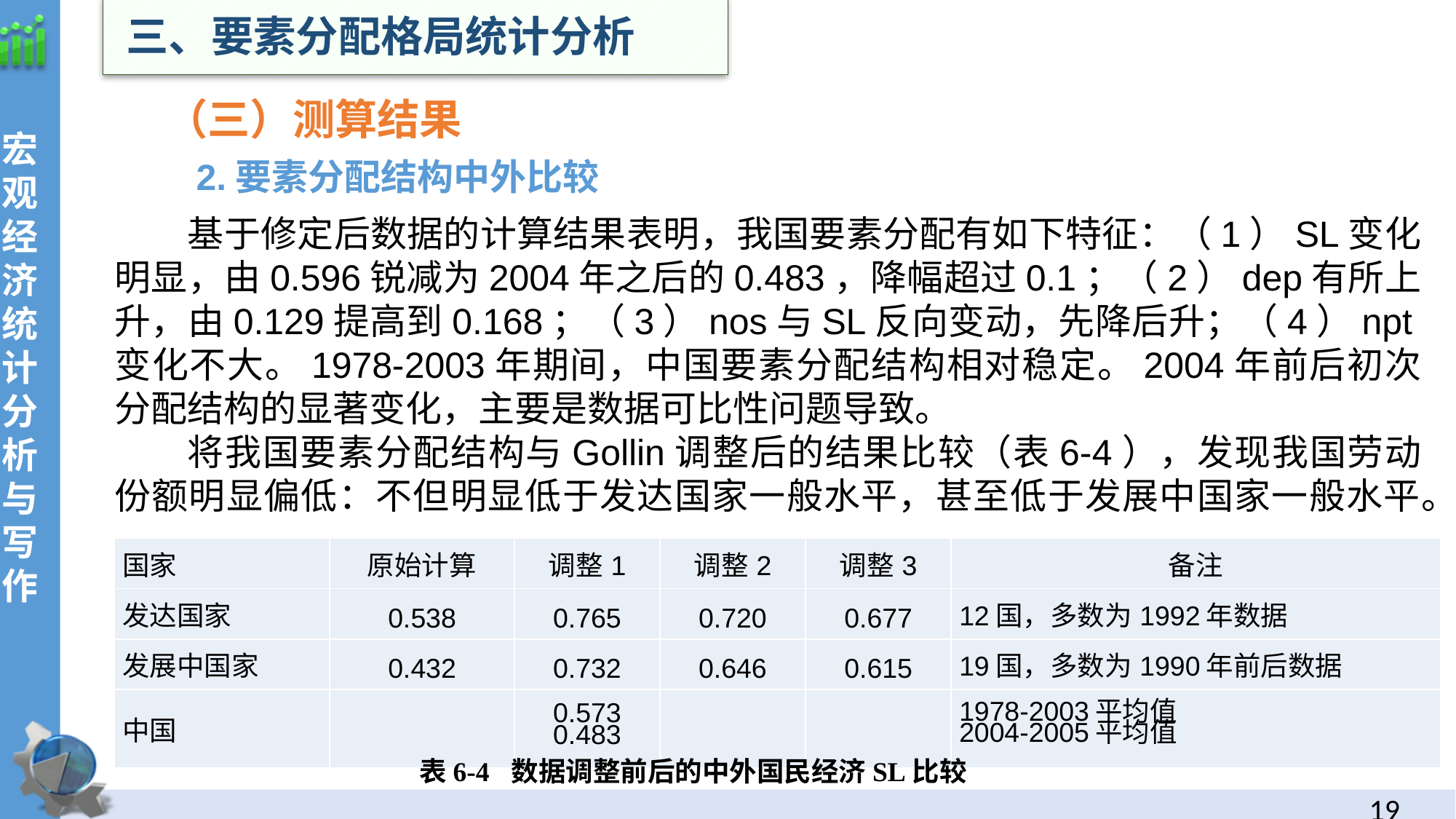

三、要素分配格局统计分析
宏观经济统计分析与写作
（三）测算结果
   2.要素分配结构中外比较

基于修定后数据的计算结果表明，我国要素分配有如下特征：（1）SL变化明显，由0.596锐减为2004年之后的0.483，降幅超过0.1；（2）dep有所上升，由0.129提高到0.168；（3）nos与SL反向变动，先降后升；（4）npt变化不大。1978-2003年期间，中国要素分配结构相对稳定。2004年前后初次分配结构的显著变化，主要是数据可比性问题导致。
将我国要素分配结构与Gollin调整后的结果比较（表6-4），发现我国劳动份额明显偏低：不但明显低于发达国家一般水平，甚至低于发展中国家一般水平。

| 国家 | 原始计算 | 调整1 | 调整2 | 调整3 | 备注 |
| --- | --- | --- | --- | --- | --- |
| 发达国家 | 0.538 | 0.765 | 0.720 | 0.677 | 12国，多数为1992年数据 |
| 发展中国家 | 0.432 | 0.732 | 0.646 | 0.615 | 19国，多数为1990年前后数据 |
| 中国 |  | 0.573 0.483 |  |  | 1978-2003平均值 2004-2005平均值 |
表6-4  数据调整前后的中外国民经济SL比较
19